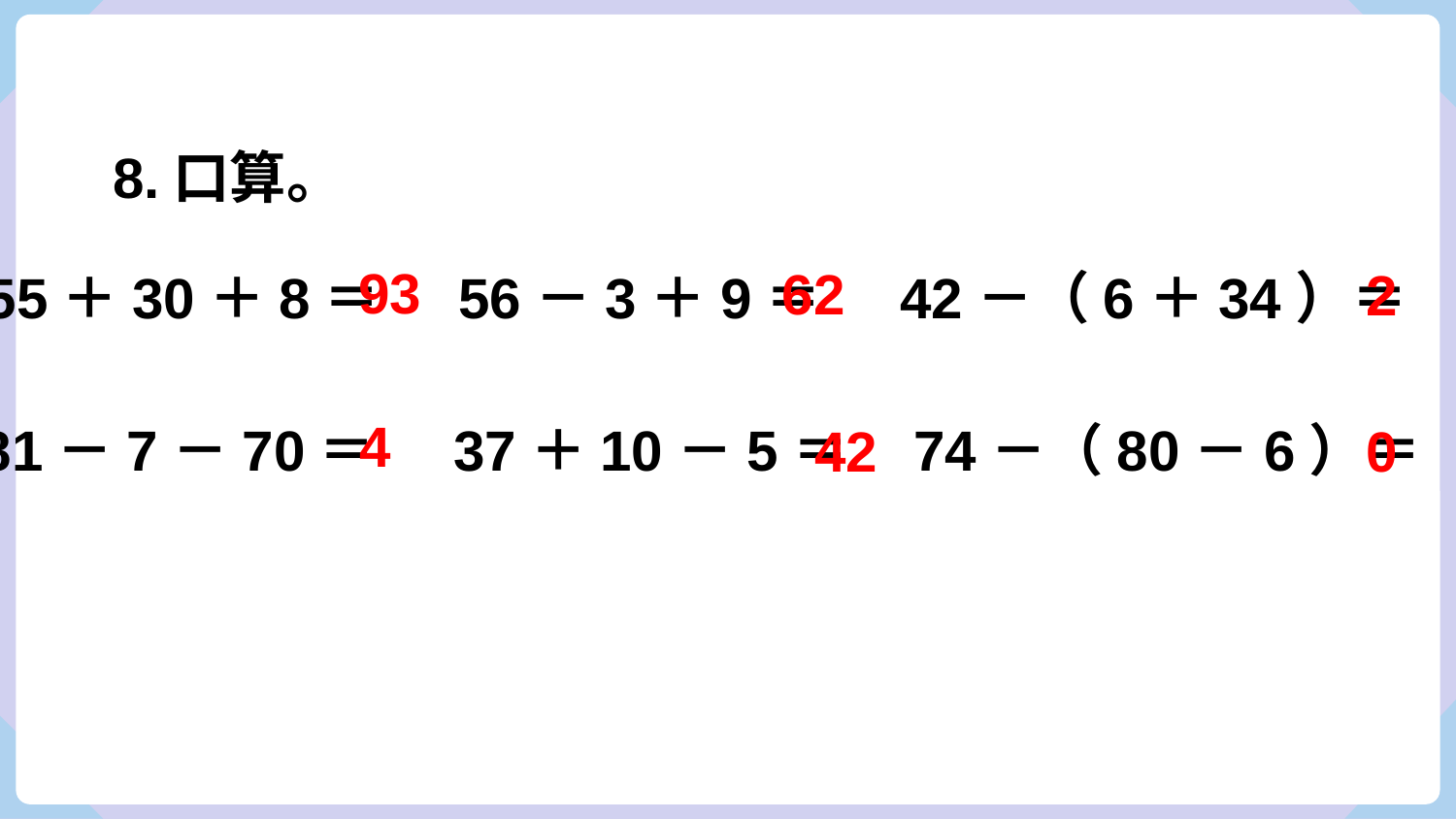

8.口算。
93
62
2
55＋30＋8＝     56－3＋9＝     42－（6＋34）＝
4
81－7－70＝     37＋10－5＝    74－（80－6）＝
0
42